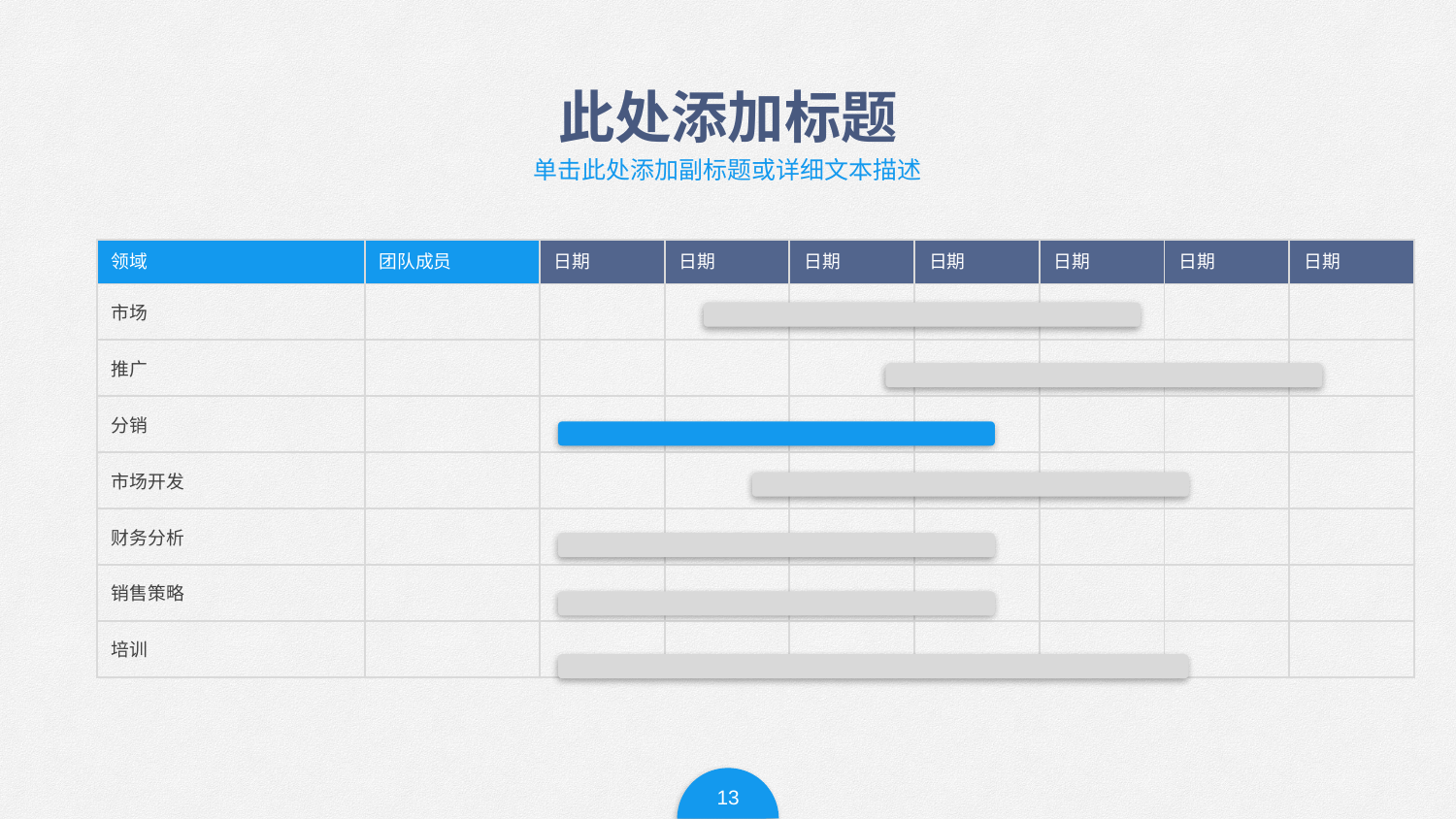

# 此处添加标题
单击此处添加副标题或详细文本描述
| 领域 | 团队成员 | 日期 | 日期 | 日期 | 日期 | 日期 | 日期 | 日期 |
| --- | --- | --- | --- | --- | --- | --- | --- | --- |
| 市场 |  |  |  |  |  |  |  |  |
| 推广 |  |  |  |  |  |  |  |  |
| 分销 |  |  |  |  |  |  |  |  |
| 市场开发 |  |  |  |  |  |  |  |  |
| 财务分析 |  |  |  |  |  |  |  |  |
| 销售策略 |  |  |  |  |  |  |  |  |
| 培训 |  |  |  |  |  |  |  |  |

13